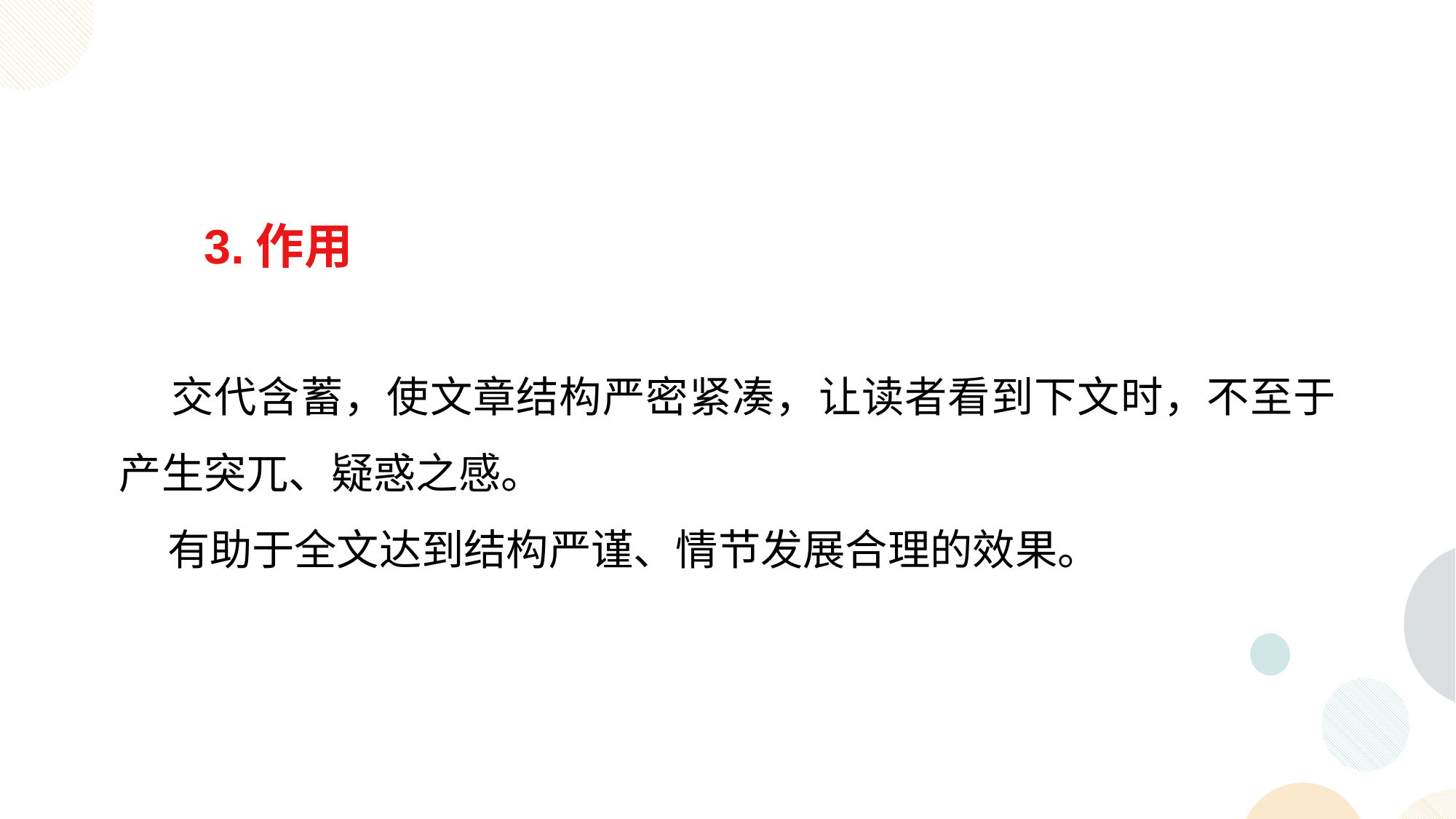

3.作用
    交代含蓄，使文章结构严密紧凑，让读者看到下文时，不至于产生突兀、疑惑之感。
    有助于全文达到结构严谨、情节发展合理的效果。